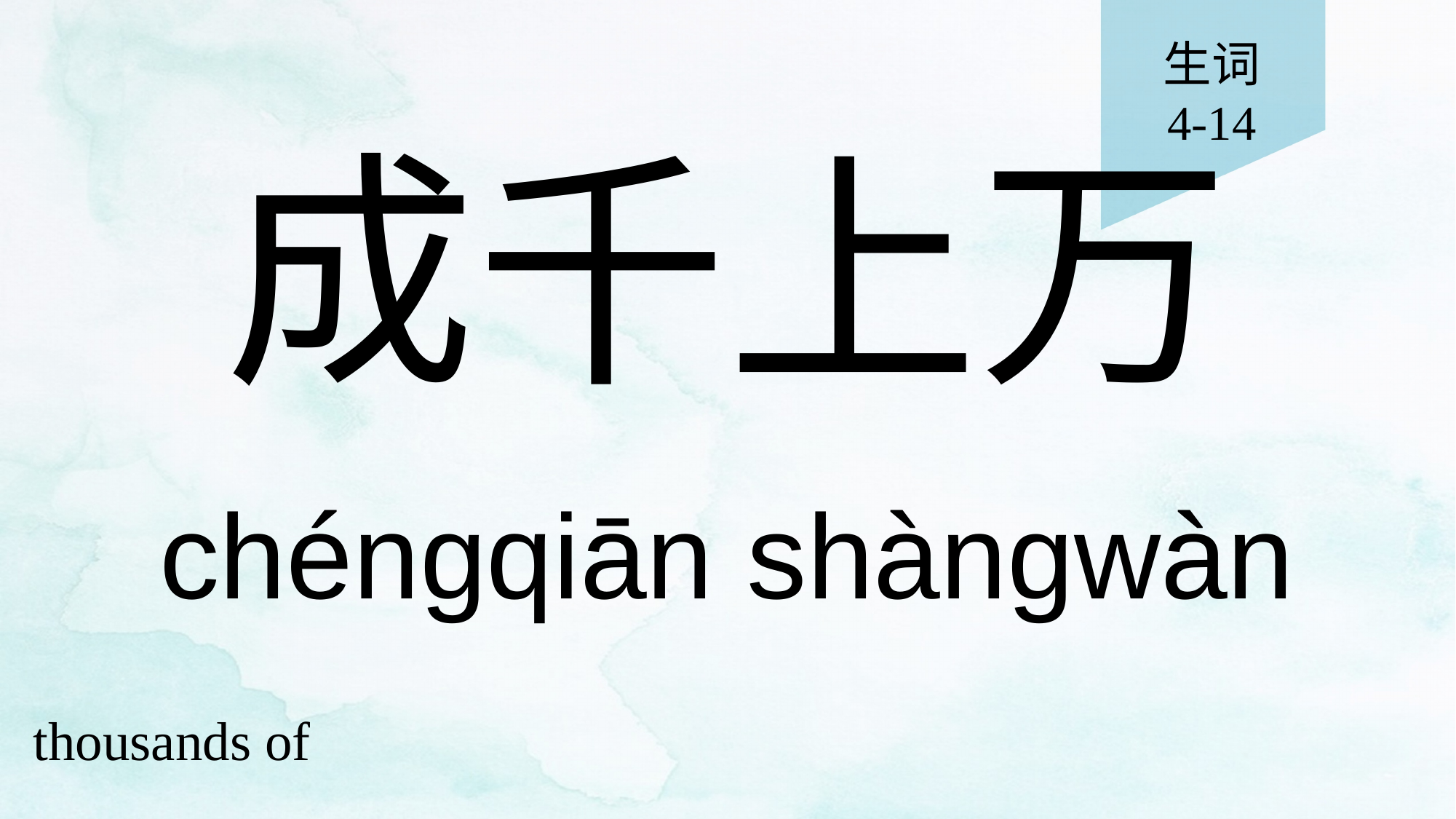

生词
4-14
# 成千上万
chéngqiān shàngwàn
thousands of